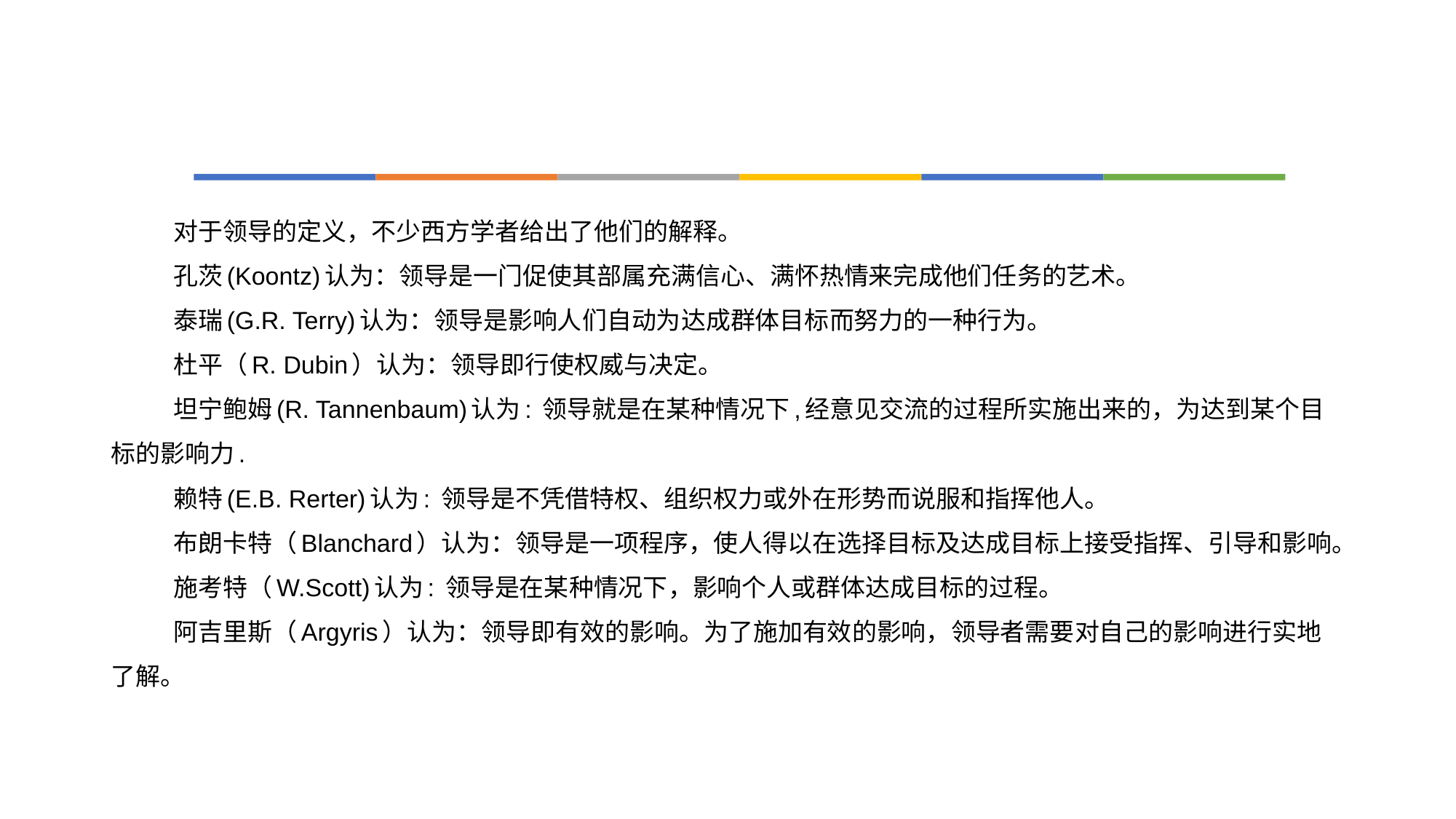

#
对于领导的定义，不少西方学者给出了他们的解释。
孔茨(Koontz)认为：领导是一门促使其部属充满信心、满怀热情来完成他们任务的艺术。
泰瑞(G.R. Terry)认为：领导是影响人们自动为达成群体目标而努力的一种行为。
杜平（R. Dubin）认为：领导即行使权威与决定。
坦宁鲍姆(R. Tannenbaum)认为: 领导就是在某种情况下,经意见交流的过程所实施出来的，为达到某个目标的影响力.
赖特(E.B. Rerter)认为: 领导是不凭借特权、组织权力或外在形势而说服和指挥他人。
布朗卡特（Blanchard）认为：领导是一项程序，使人得以在选择目标及达成目标上接受指挥、引导和影响。
施考特（W.Scott)认为: 领导是在某种情况下，影响个人或群体达成目标的过程。
阿吉里斯（Argyris）认为：领导即有效的影响。为了施加有效的影响，领导者需要对自己的影响进行实地了解。